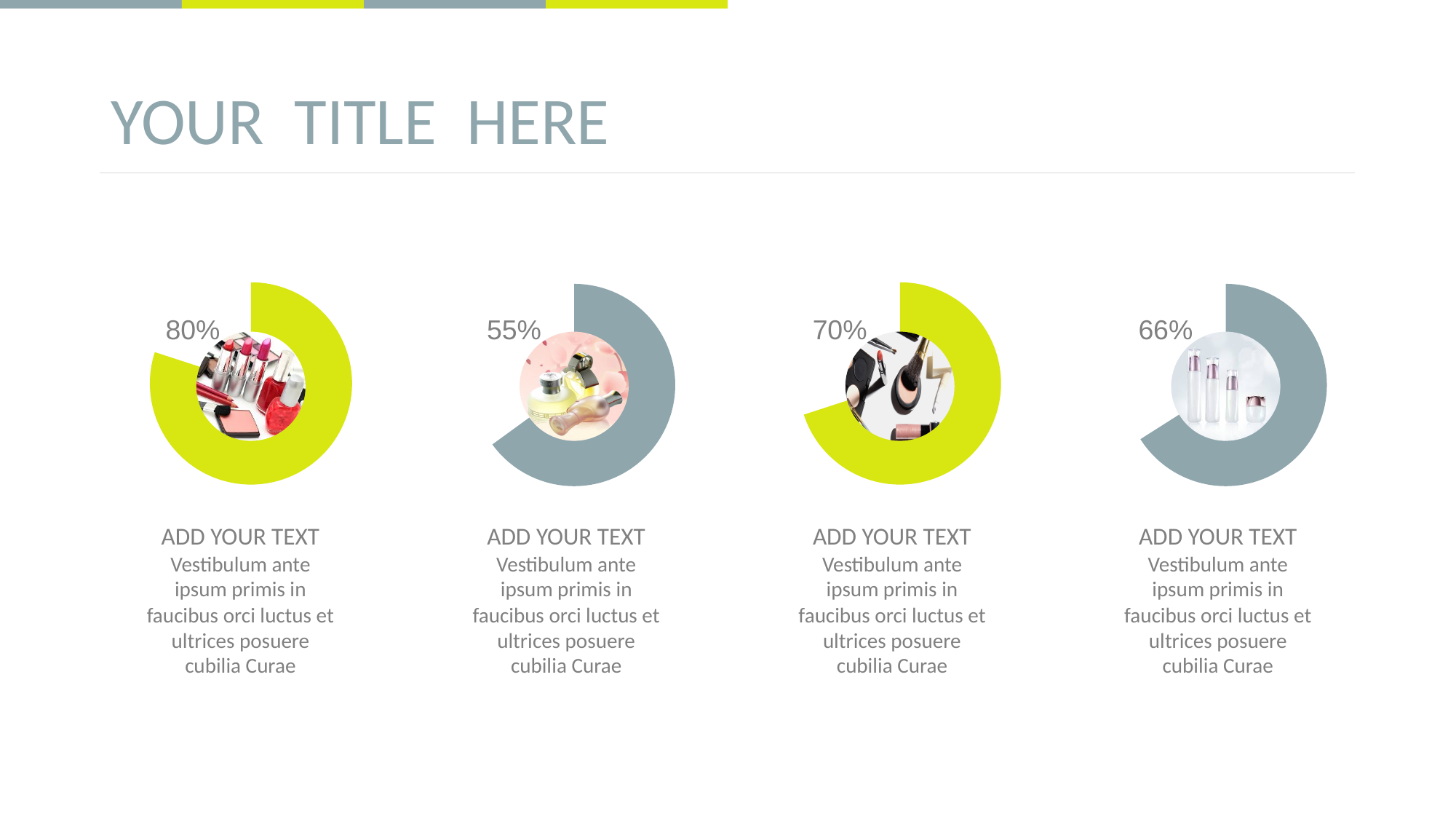

# YOUR  TITLE  HERE

### Chart

| Category | 销售额 |
|---|---|
| 第一季度 | 0.8 |
| 第二季度 | 0.2 |

### Chart

| Category | 销售额 |
|---|---|
| 第一季度 | 0.7 |
| 第二季度 | 0.3 |

### Chart

| Category | 销售额 |
|---|---|
| 第一季度 | 0.65 |
| 第二季度 | 0.35 |

### Chart

| Category | 销售额 |
|---|---|
| 第一季度 | 0.66 |
| 第二季度 | 0.34 |
80%
55%
70%
66%

ADD YOUR TEXT
ADD YOUR TEXT
ADD YOUR TEXT
ADD YOUR TEXT
Vestibulum ante ipsum primis in faucibus orci luctus et ultrices posuere cubilia Curae
Vestibulum ante ipsum primis in faucibus orci luctus et ultrices posuere cubilia Curae
Vestibulum ante ipsum primis in faucibus orci luctus et ultrices posuere cubilia Curae
Vestibulum ante ipsum primis in faucibus orci luctus et ultrices posuere cubilia Curae